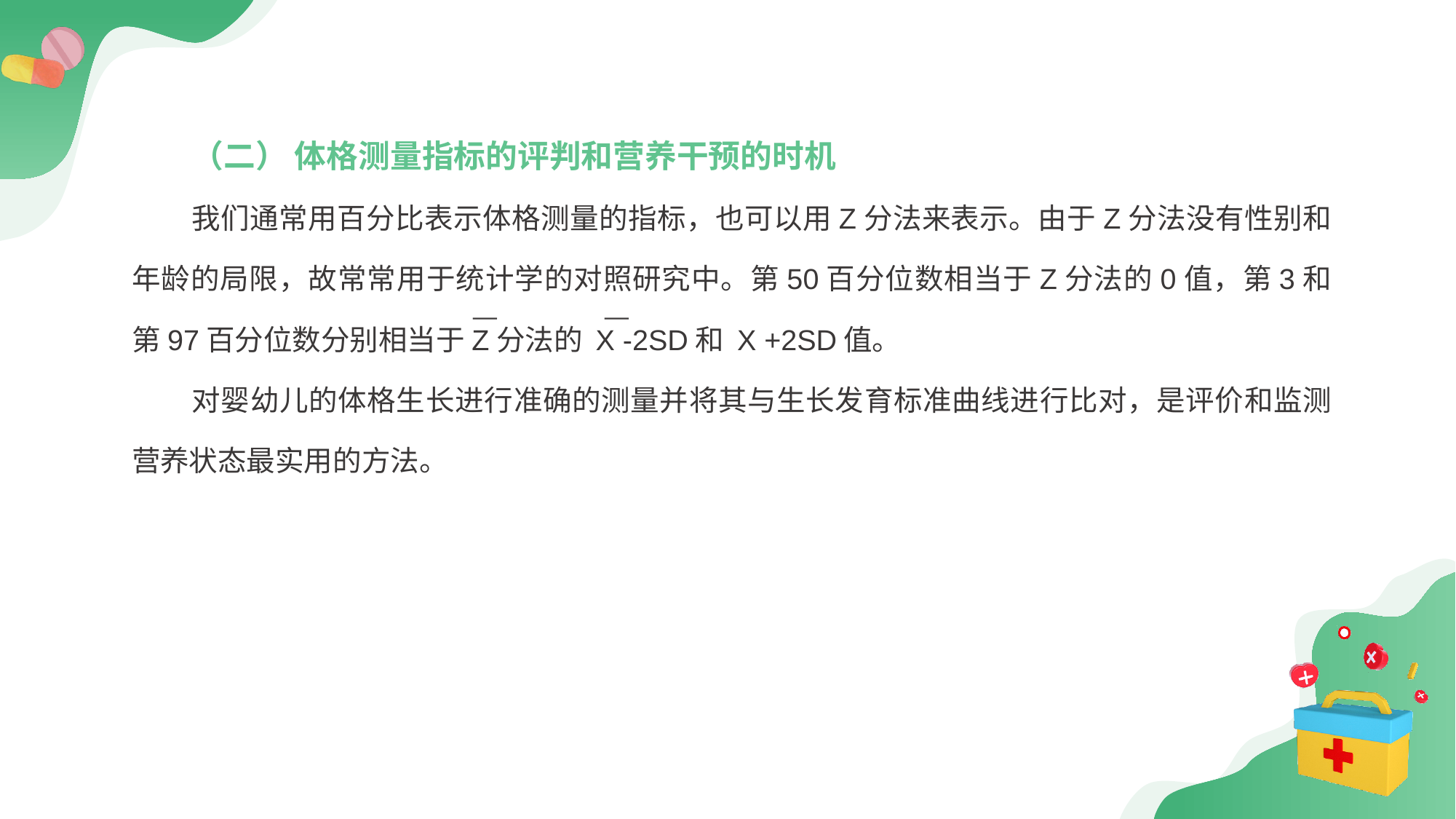

（二） 体格测量指标的评判和营养干预的时机
我们通常用百分比表示体格测量的指标，也可以用Z分法来表示。由于Z分法没有性别和年龄的局限，故常常用于统计学的对照研究中。第50百分位数相当于Z分法的0值，第3和第97百分位数分别相当于Z分法的 X -2SD和 X +2SD值。
对婴幼儿的体格生长进行准确的测量并将其与生长发育标准曲线进行比对，是评价和监测营养状态最实用的方法。
—
—